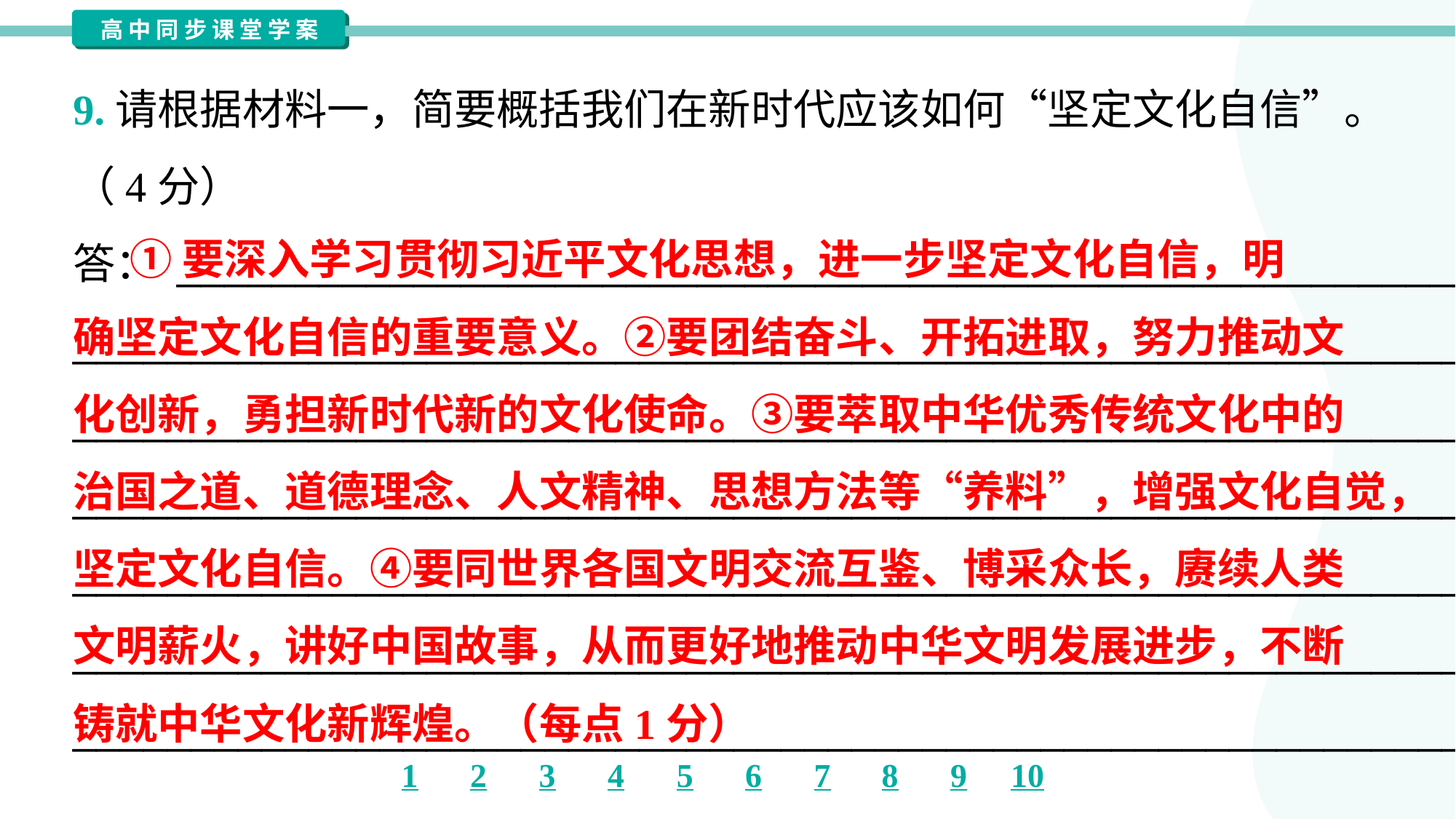

9.请根据材料一，简要概括我们在新时代应该如何“坚定文化自信”。
（4分）
答： ________________________________________________________
_____________________________________________________________
_____________________________________________________________
_____________________________________________________________
_____________________________________________________________
_____________________________________________________________
_____________________________________________________________
      ①要深入学习贯彻习近平文化思想，进一步坚定文化自信，明
确坚定文化自信的重要意义。②要团结奋斗、开拓进取，努力推动文
化创新，勇担新时代新的文化使命。③要萃取中华优秀传统文化中的
治国之道、道德理念、人文精神、思想方法等“养料”，增强文化自觉，
坚定文化自信。④要同世界各国文明交流互鉴、博采众长，赓续人类
文明薪火，讲好中国故事，从而更好地推动中华文明发展进步，不断
铸就中华文化新辉煌。（每点1分）